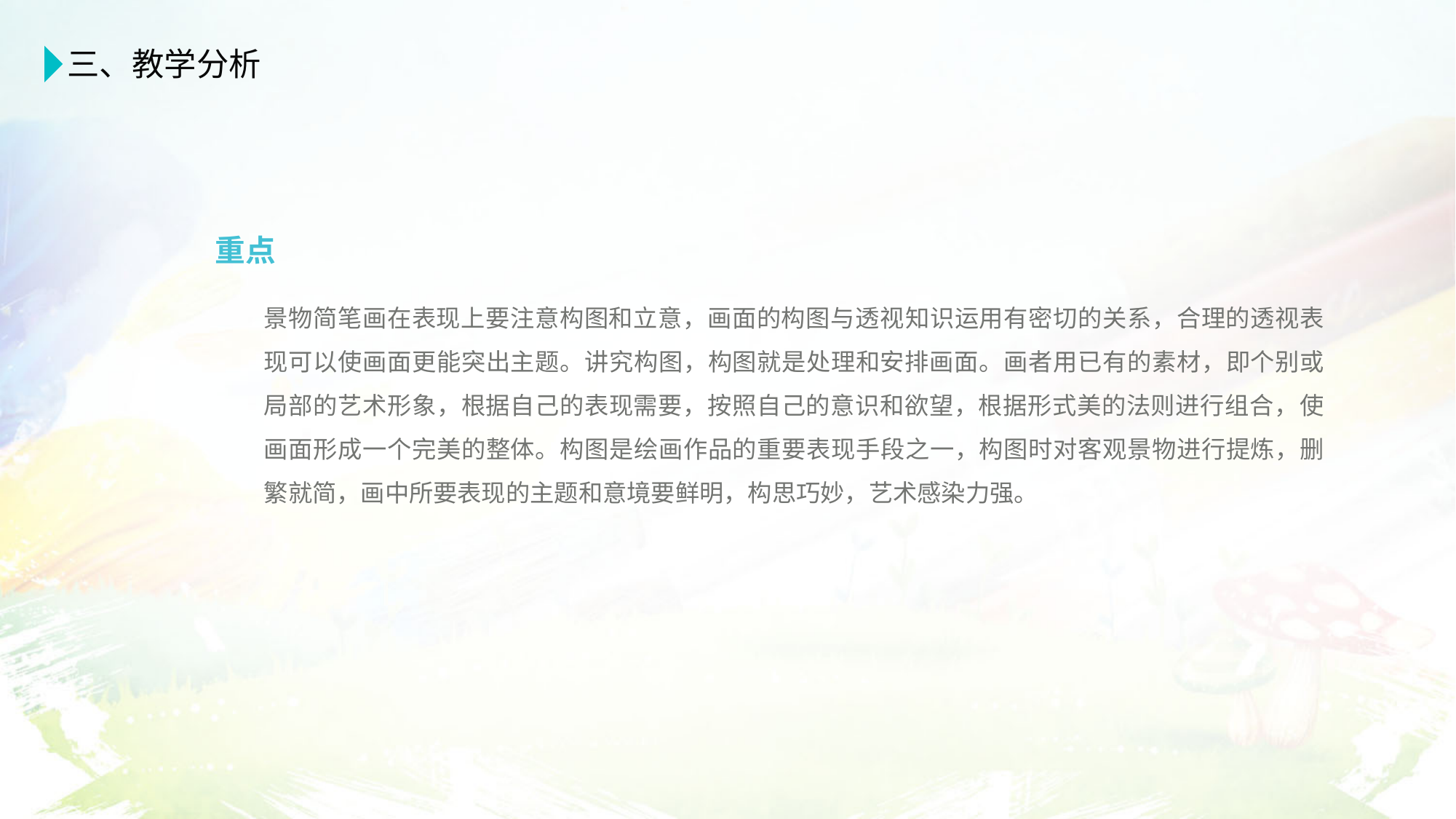

三、教学分析

重点
景物简笔画在表现上要注意构图和立意，画面的构图与透视知识运用有密切的关系，合理的透视表现可以使画面更能突出主题。讲究构图，构图就是处理和安排画面。画者用已有的素材，即个别或局部的艺术形象，根据自己的表现需要，按照自己的意识和欲望，根据形式美的法则进行组合，使画面形成一个完美的整体。构图是绘画作品的重要表现手段之一，构图时对客观景物进行提炼，删繁就简，画中所要表现的主题和意境要鲜明，构思巧妙，艺术感染力强。